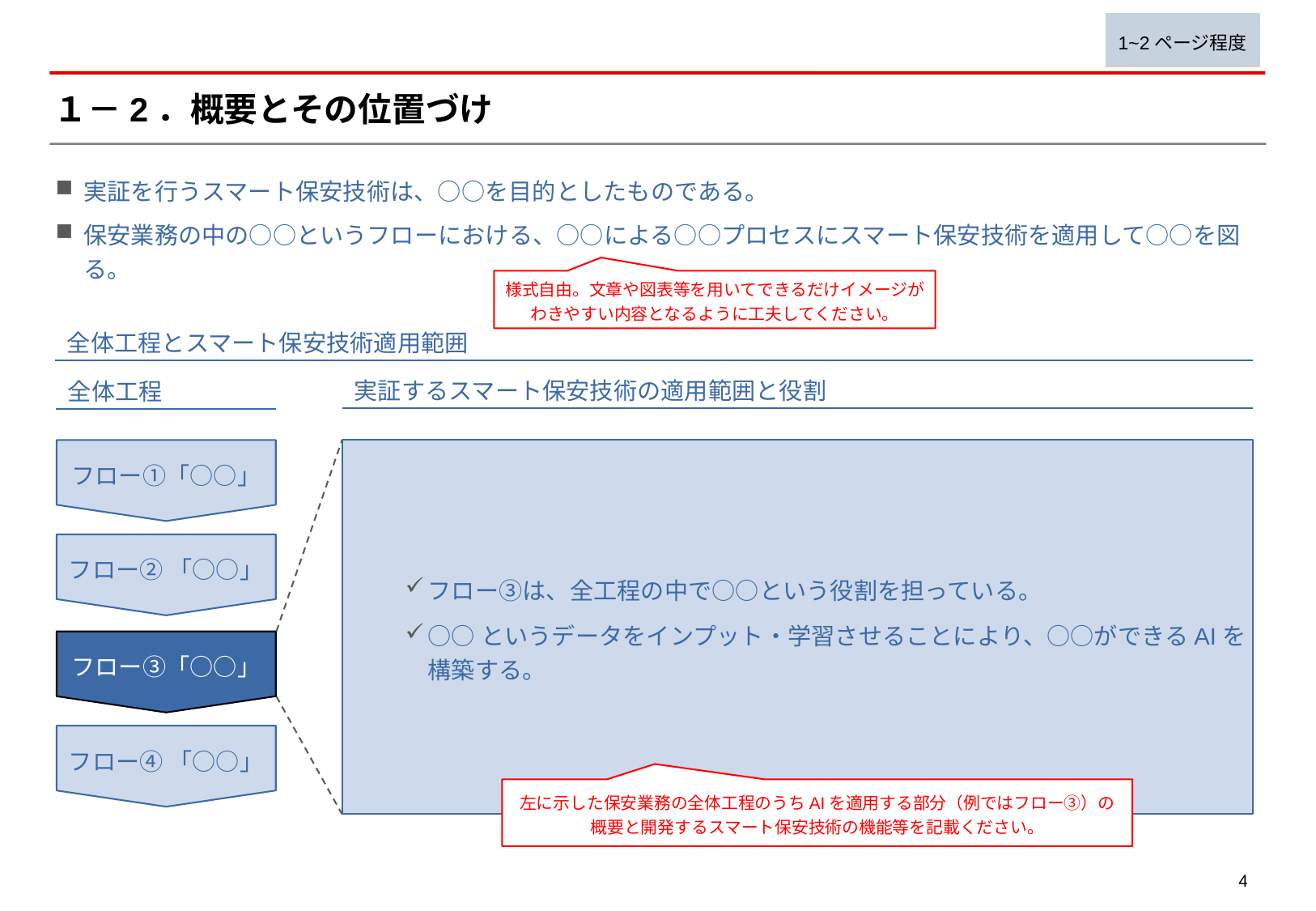

1~2ページ程度
# １－2．概要とその位置づけ
実証を行うスマート保安技術は、○○を目的としたものである。
保安業務の中の○○というフローにおける、○○による○○プロセスにスマート保安技術を適用して○○を図る。
様式自由。文章や図表等を用いてできるだけイメージが
わきやすい内容となるように工夫してください。
全体工程とスマート保安技術適用範囲
実証するスマート保安技術の適用範囲と役割
全体工程
フロー①「○○」
フロー② 「○○」
フロー③「○○」
フロー④ 「○○」
フロー③は、全工程の中で○○という役割を担っている。
○○というデータをインプット・学習させることにより、○○ができるAIを構築する。
左に示した保安業務の全体工程のうちAIを適用する部分（例ではフロー③）の
概要と開発するスマート保安技術の機能等を記載ください。